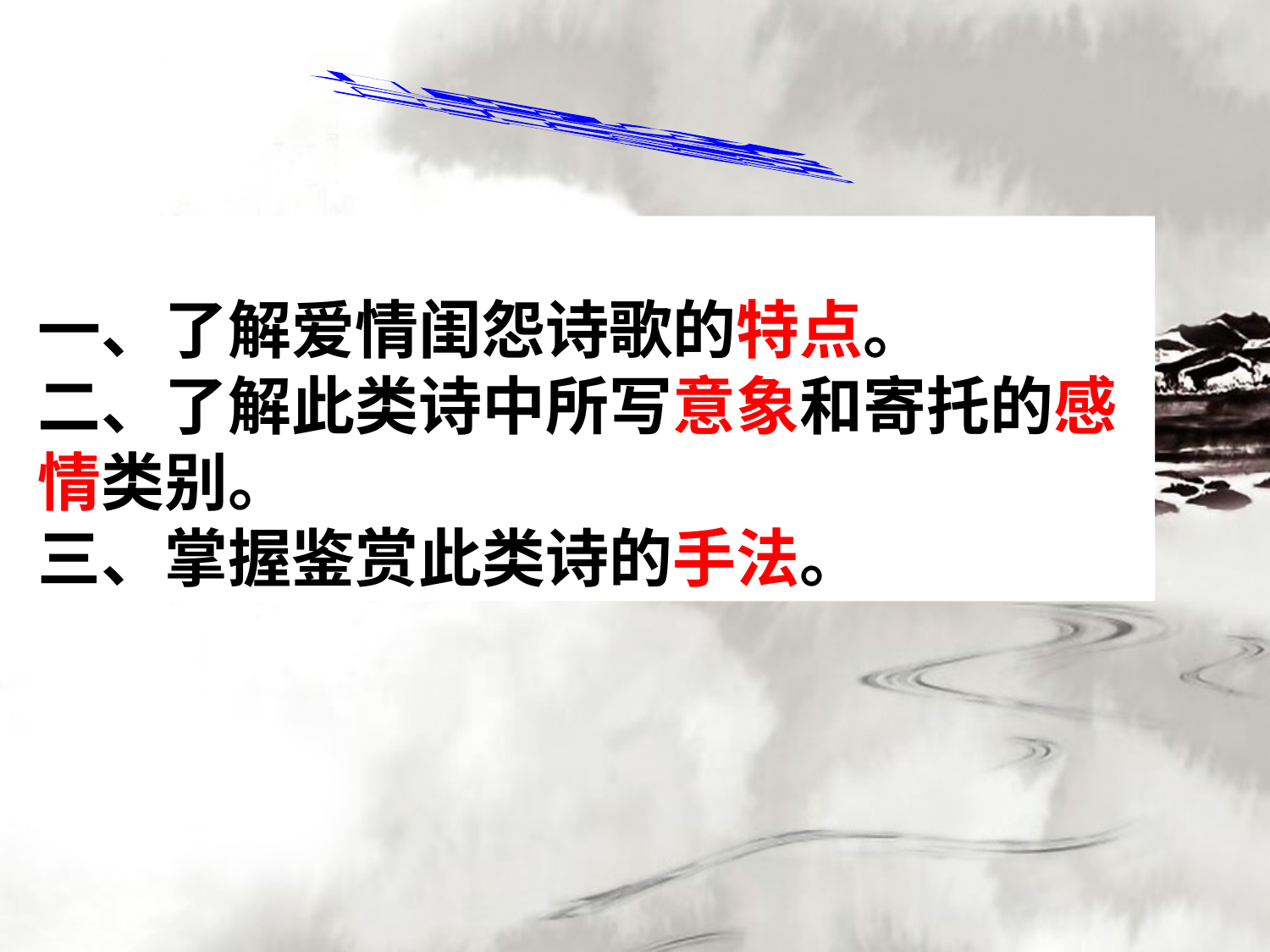

复习目标

一、了解爱情闺怨诗歌的特点。
二、了解此类诗中所写意象和寄托的感情类别。
三、掌握鉴赏此类诗的手法。